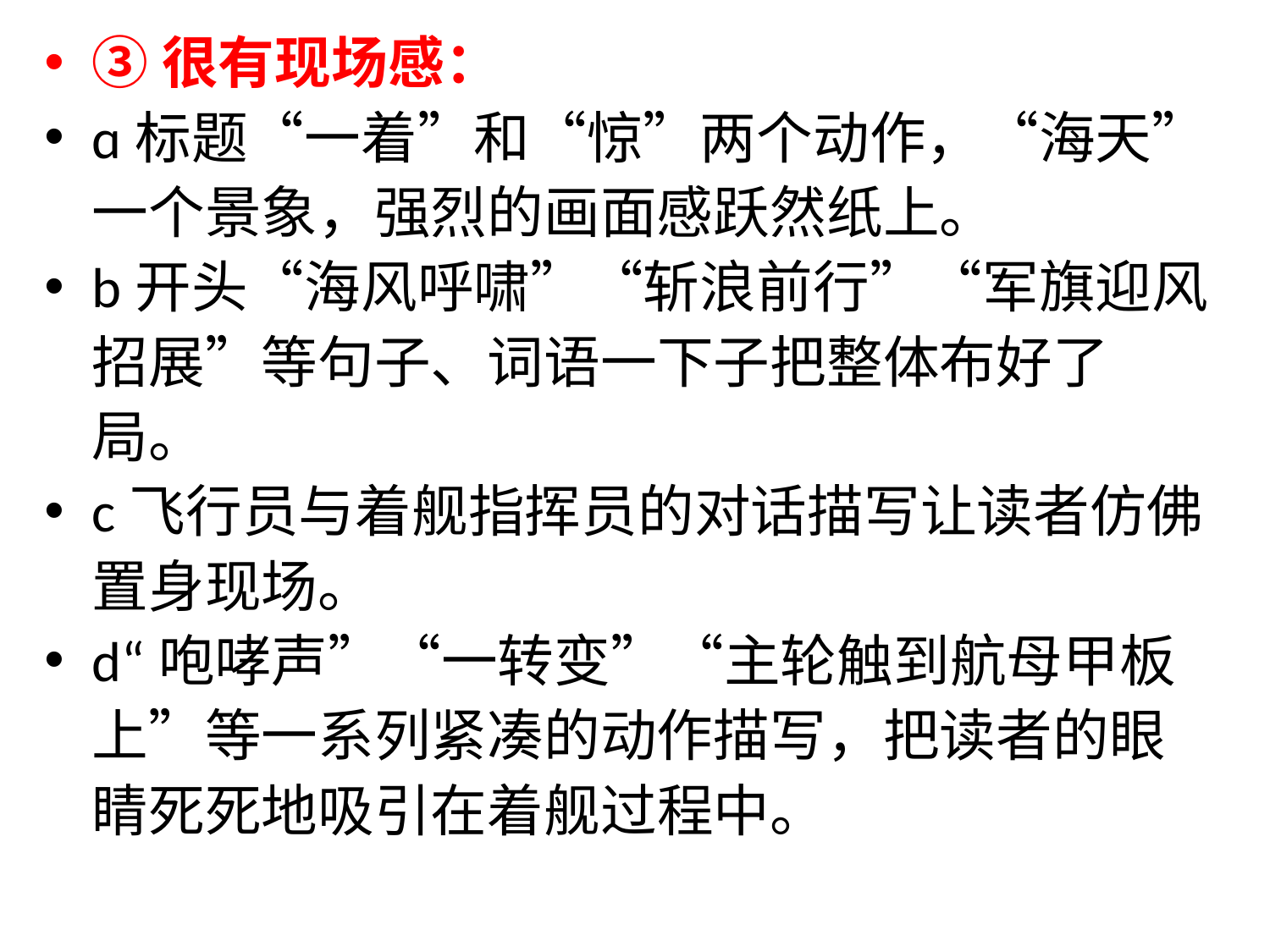

③很有现场感：
ɑ标题“一着”和“惊”两个动作，“海天”一个景象，强烈的画面感跃然纸上。
b开头“海风呼啸”“斩浪前行”“军旗迎风招展”等句子、词语一下子把整体布好了局。
c飞行员与着舰指挥员的对话描写让读者仿佛置身现场。
d“咆哮声”“一转变”“主轮触到航母甲板上”等一系列紧凑的动作描写，把读者的眼睛死死地吸引在着舰过程中。